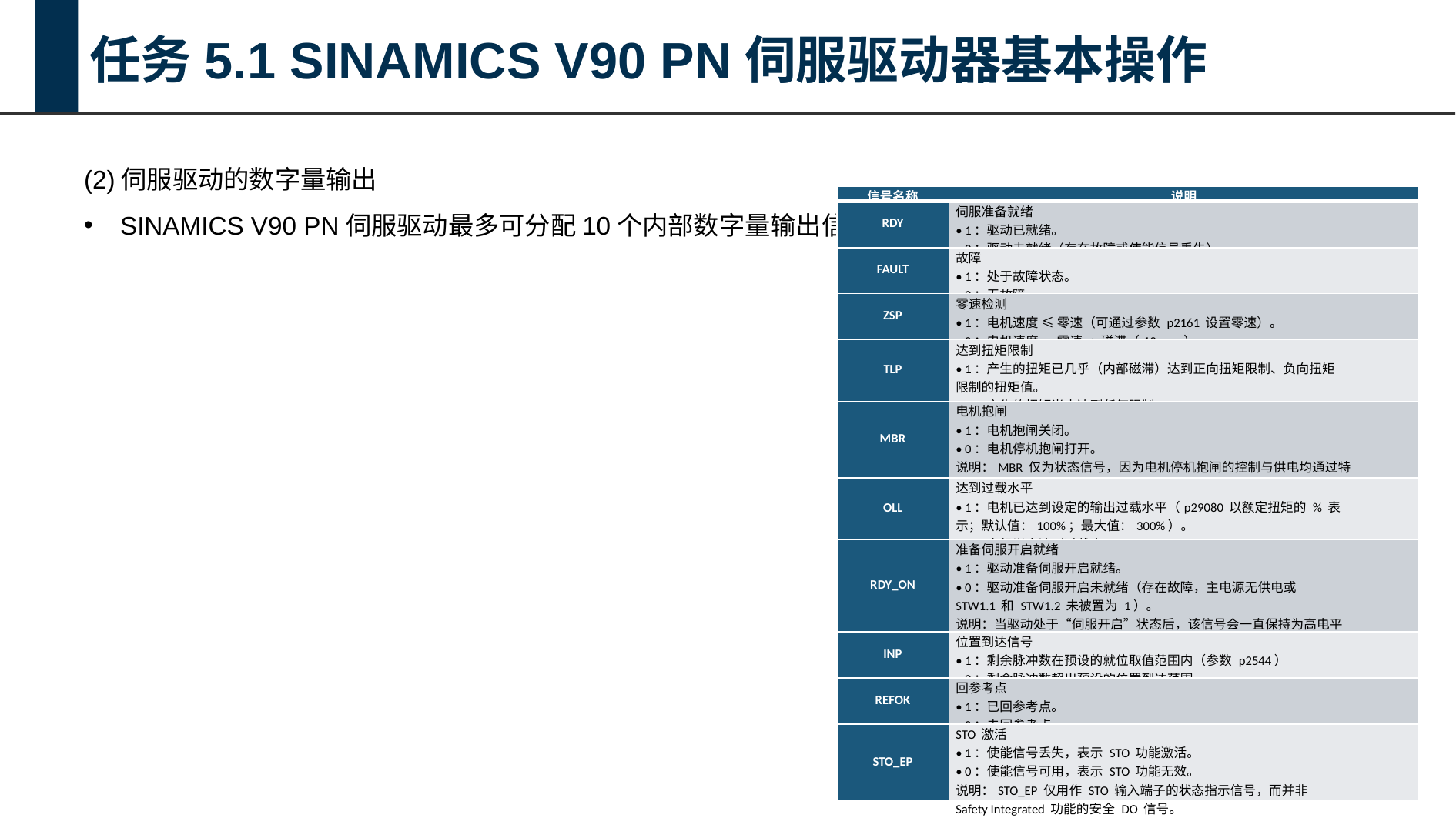

任务5.1 SINAMICS V90 PN伺服驱动器基本操作
(2)伺服驱动的数字量输出
SINAMICS V90 PN伺服驱动最多可分配10个内部数字量输出信号
| 信号名称 | 说明 |
| --- | --- |
| RDY | 伺服准备就绪 • 1：驱动已就绪。 • 0：驱动未就绪（存在故障或使能信号丢失）。 |
| FAULT | 故障 • 1：处于故障状态。 • 0：无故障。 |
| ZSP | 零速检测 • 1：电机速度 ≤ 零速（可通过参数 p2161 设置零速）。 • 0：电机速度 > 零速 + 磁滞（10 rpm） |
| TLP | 达到扭矩限制 • 1：产生的扭矩已几乎（内部磁滞）达到正向扭矩限制、负向扭矩 限制的扭矩值。 • 0：产生的扭矩尚未达到任何限制。 |
| MBR | 电机抱闸 • 1：电机抱闸关闭。 • 0：电机停机抱闸打开。 说明：MBR 仅为状态信号，因为电机停机抱闸的控制与供电均通过特 定的端子实现。 |
| OLL | 达到过载水平 • 1：电机已达到设定的输出过载水平（p29080 以额定扭矩的 % 表 示；默认值：100%；最大值：300%）。 • 0：电机尚未达到过载水平 |
| RDY\_ON | 准备伺服开启就绪 • 1：驱动准备伺服开启就绪。 • 0：驱动准备伺服开启未就绪（存在故障，主电源无供电或 STW1.1 和 STW1.2 未被置为 1）。 说明：当驱动处于“伺服开启”状态后，该信号会一直保持为高电平 （1）状态除非出现上述异常情况。 |
| INP | 位置到达信号 • 1：剩余脉冲数在预设的就位取值范围内（参数 p2544） • 0：剩余脉冲数超出预设的位置到达范围 |
| REFOK | 回参考点 • 1：已回参考点。 • 0：未回参考点。 |
| STO\_EP | STO 激活 • 1：使能信号丢失，表示 STO 功能激活。 • 0：使能信号可用，表示 STO 功能无效。 说明：STO\_EP 仅用作 STO 输入端子的状态指示信号，而并非 Safety Integrated 功能的安全 DO 信号。 |